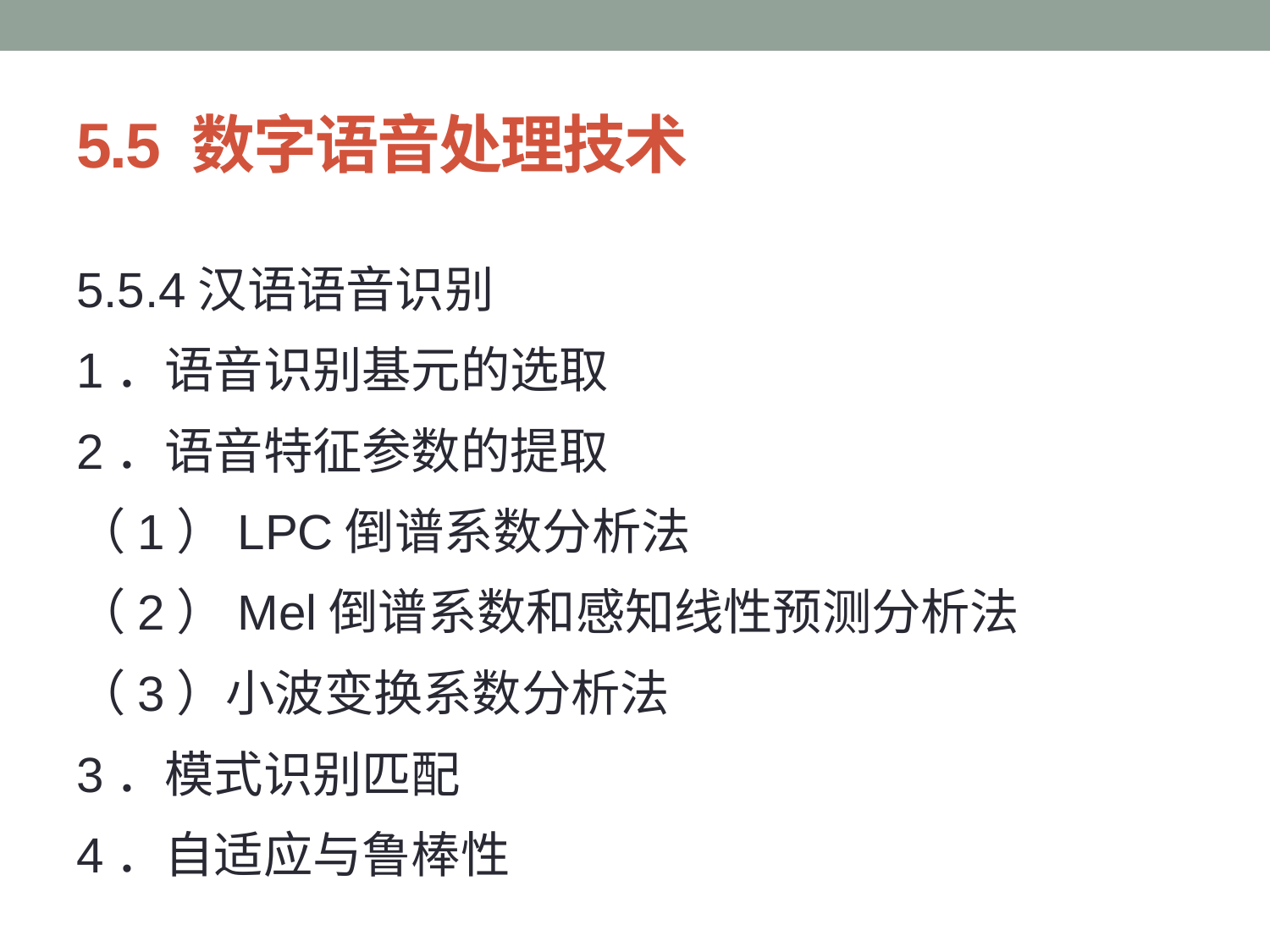

# 5.5 数字语音处理技术
5.5.4汉语语音识别
1．语音识别基元的选取
2．语音特征参数的提取
（1）LPC倒谱系数分析法
（2）Mel倒谱系数和感知线性预测分析法
（3）小波变换系数分析法
3．模式识别匹配
4．自适应与鲁棒性